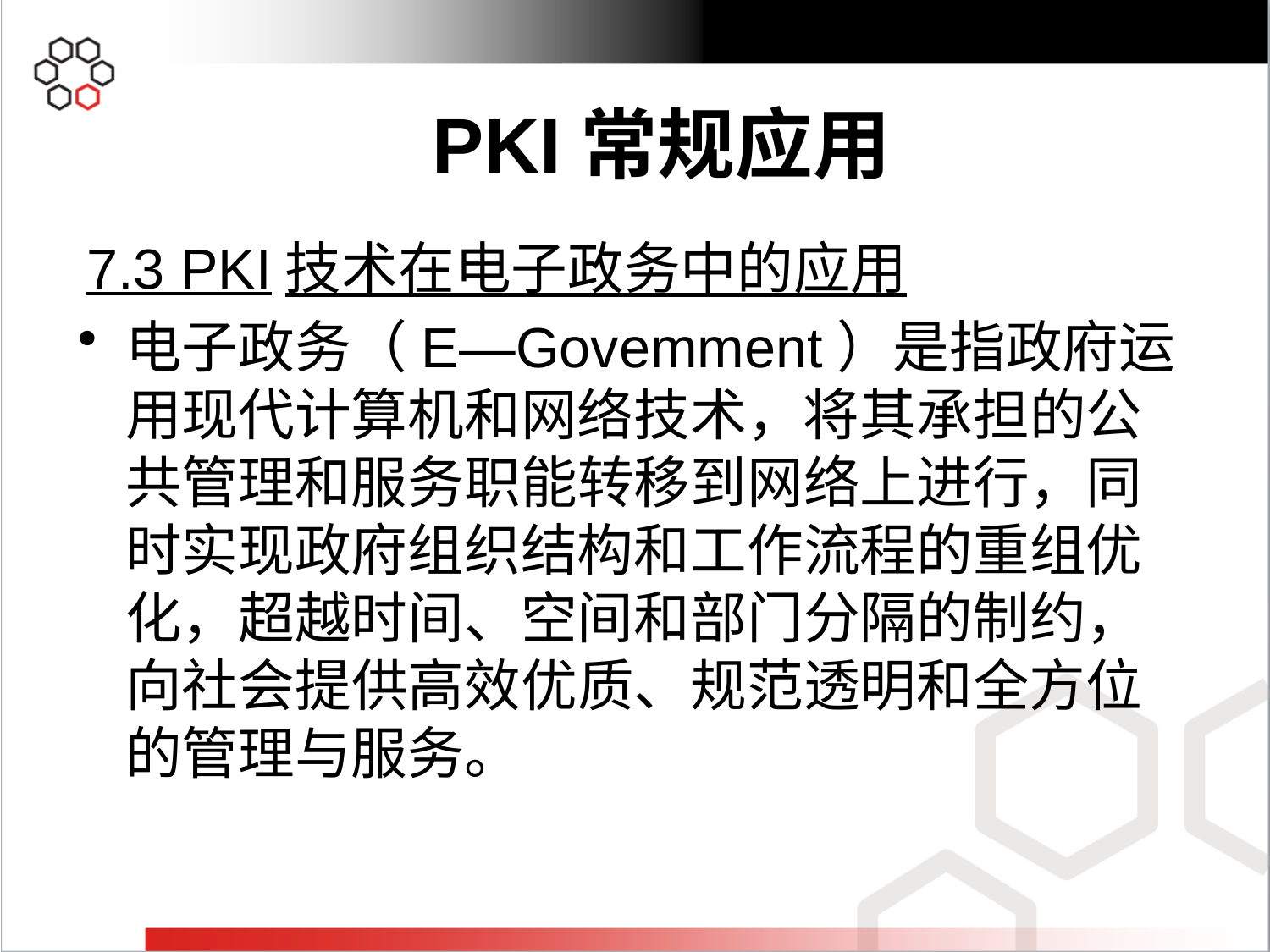

7.3 PKI技术在电子政务中的应用
电子政务（E—Govemment）是指政府运用现代计算机和网络技术，将其承担的公共管理和服务职能转移到网络上进行，同时实现政府组织结构和工作流程的重组优化，超越时间、空间和部门分隔的制约，向社会提供高效优质、规范透明和全方位的管理与服务。